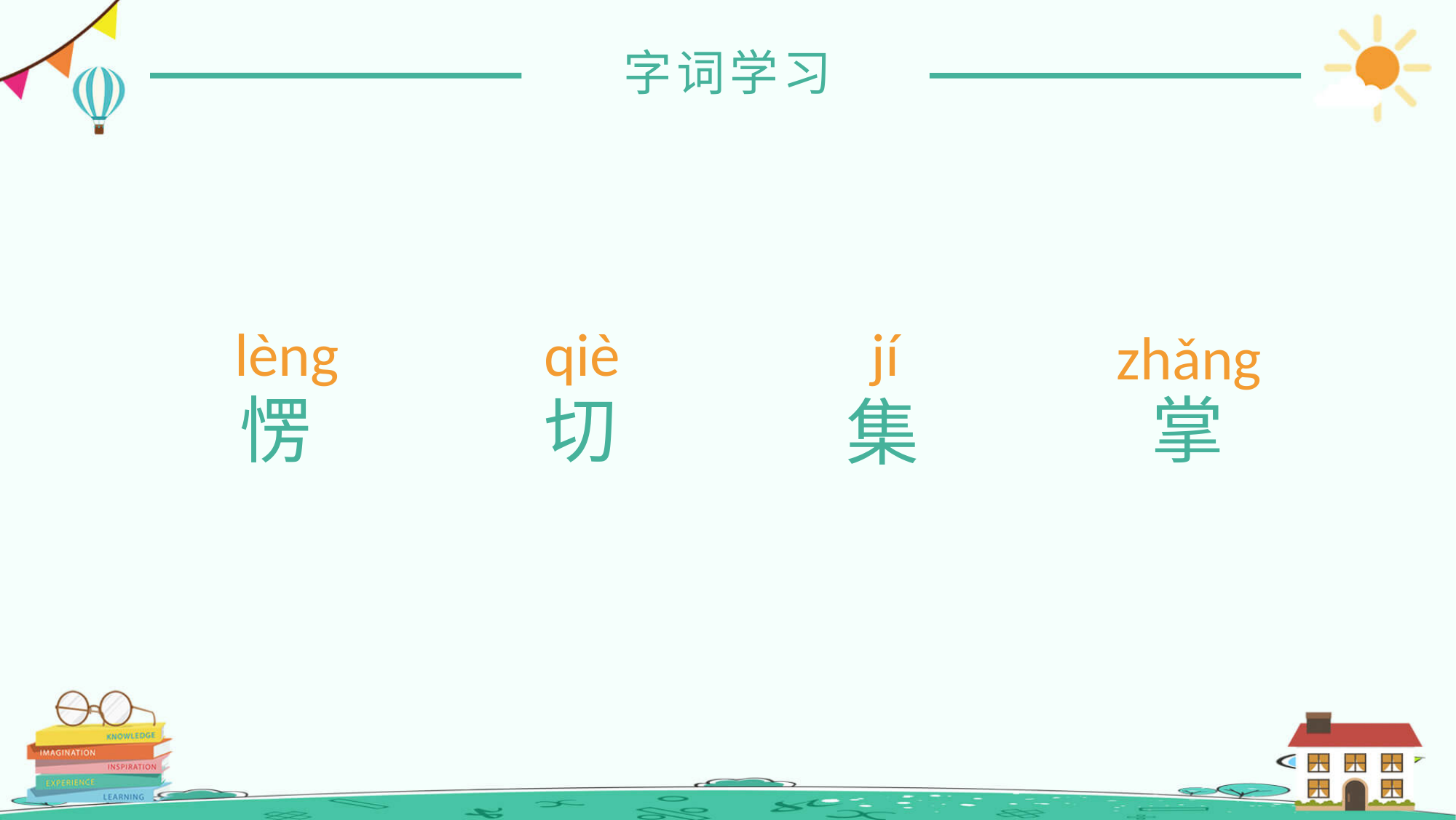

字词学习

lèng
qiè
jí
zhǎng
愣
切
掌
集